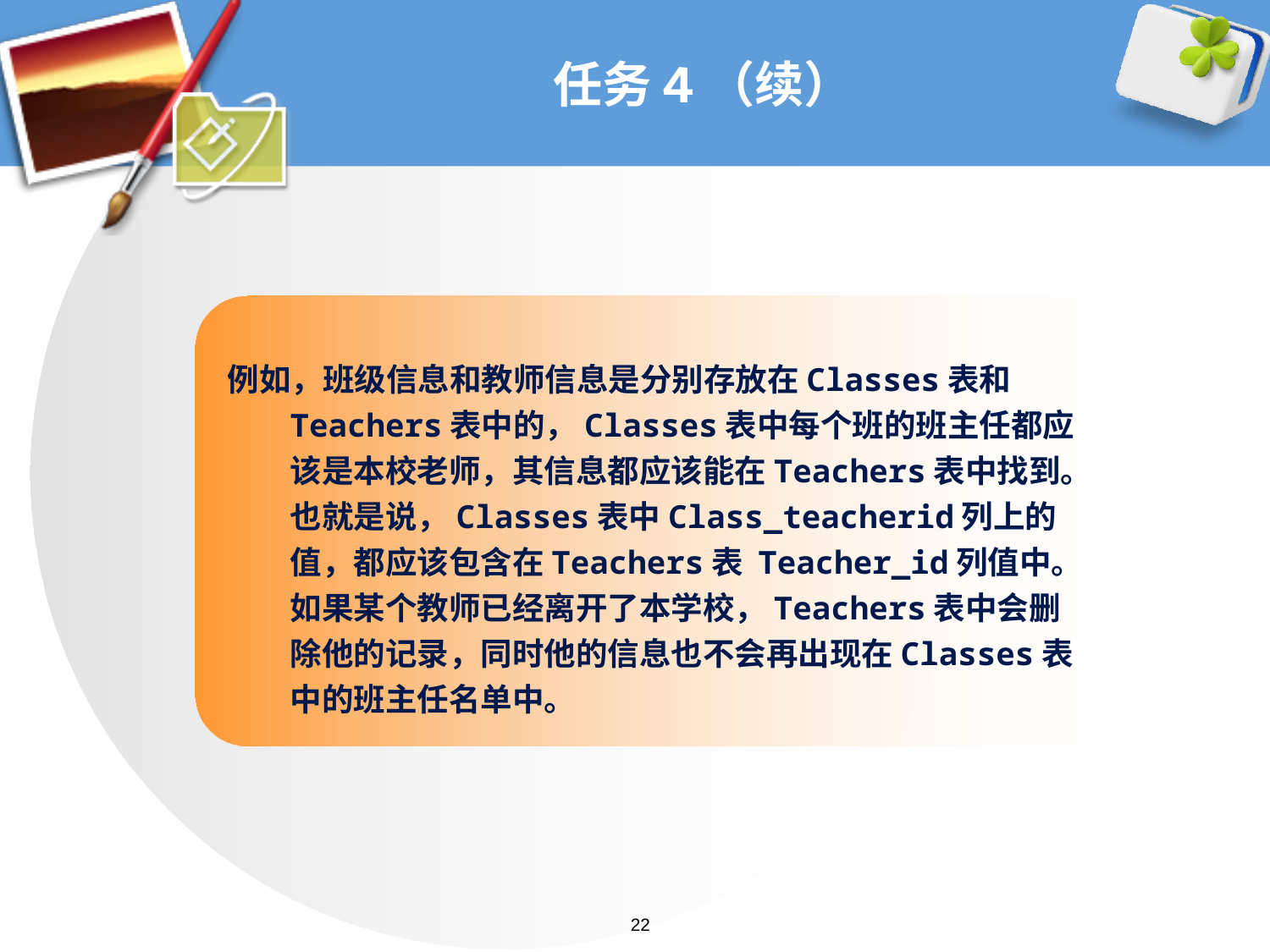

# 任务4（续）

例如，班级信息和教师信息是分别存放在Classes表和Teachers表中的，Classes表中每个班的班主任都应该是本校老师，其信息都应该能在Teachers表中找到。也就是说，Classes表中Class_teacherid列上的值，都应该包含在Teachers表 Teacher_id列值中。如果某个教师已经离开了本学校，Teachers表中会删除他的记录，同时他的信息也不会再出现在Classes表中的班主任名单中。

22